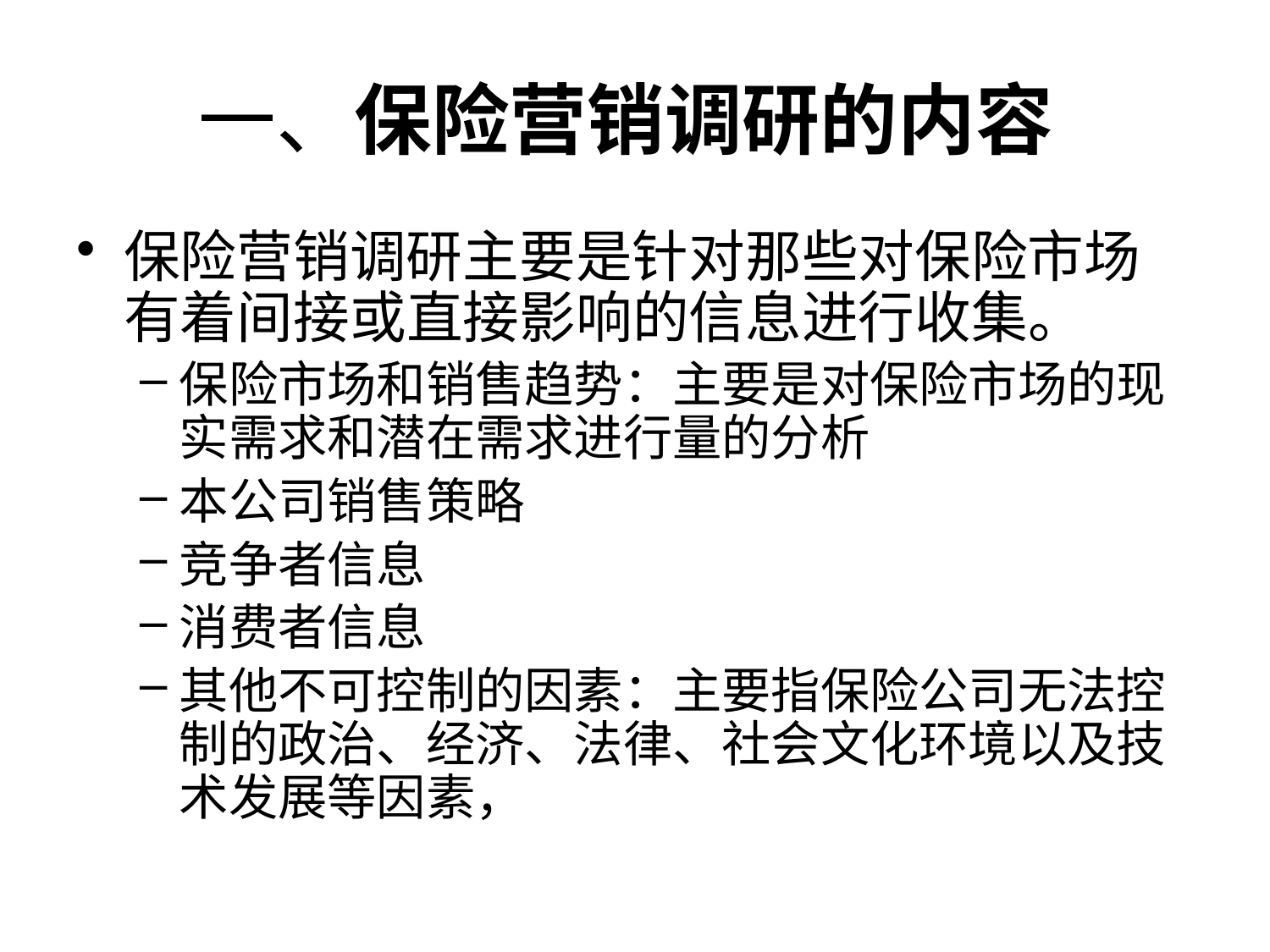

# 一、保险营销调研的内容
保险营销调研主要是针对那些对保险市场有着间接或直接影响的信息进行收集。
保险市场和销售趋势：主要是对保险市场的现实需求和潜在需求进行量的分析
本公司销售策略
竞争者信息
消费者信息
其他不可控制的因素：主要指保险公司无法控制的政治、经济、法律、社会文化环境以及技术发展等因素，